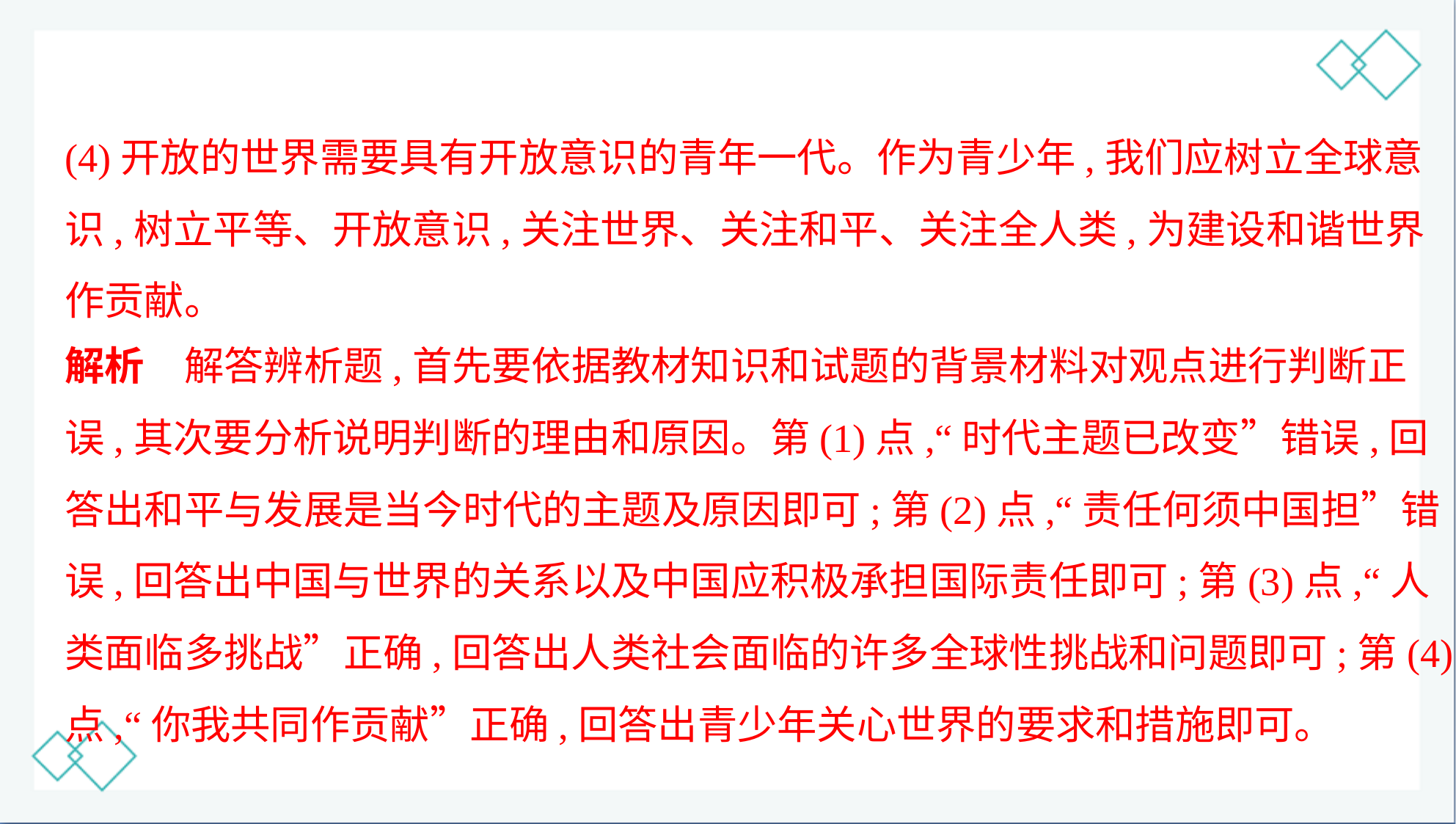

(4)开放的世界需要具有开放意识的青年一代。作为青少年,我们应树立全球意
识,树立平等、开放意识,关注世界、关注和平、关注全人类,为建设和谐世界
作贡献。
解析　解答辨析题,首先要依据教材知识和试题的背景材料对观点进行判断正
误,其次要分析说明判断的理由和原因。第(1)点,“时代主题已改变”错误,回
答出和平与发展是当今时代的主题及原因即可;第(2)点,“责任何须中国担”错
误,回答出中国与世界的关系以及中国应积极承担国际责任即可;第(3)点,“人
类面临多挑战”正确,回答出人类社会面临的许多全球性挑战和问题即可;第(4)
点,“你我共同作贡献”正确,回答出青少年关心世界的要求和措施即可。